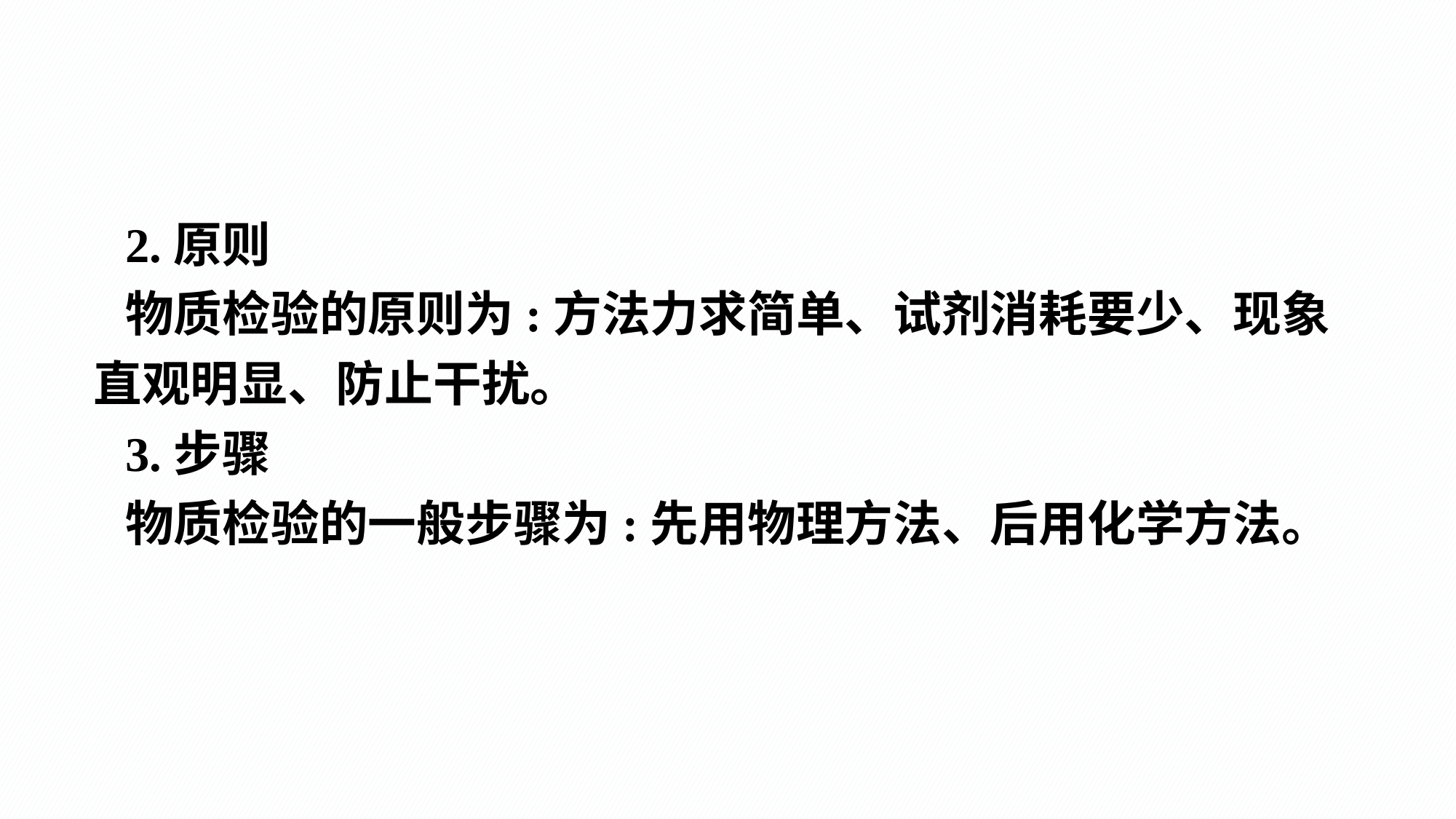

2.原则
物质检验的原则为:方法力求简单、试剂消耗要少、现象直观明显、防止干扰。
3.步骤
物质检验的一般步骤为:先用物理方法、后用化学方法。